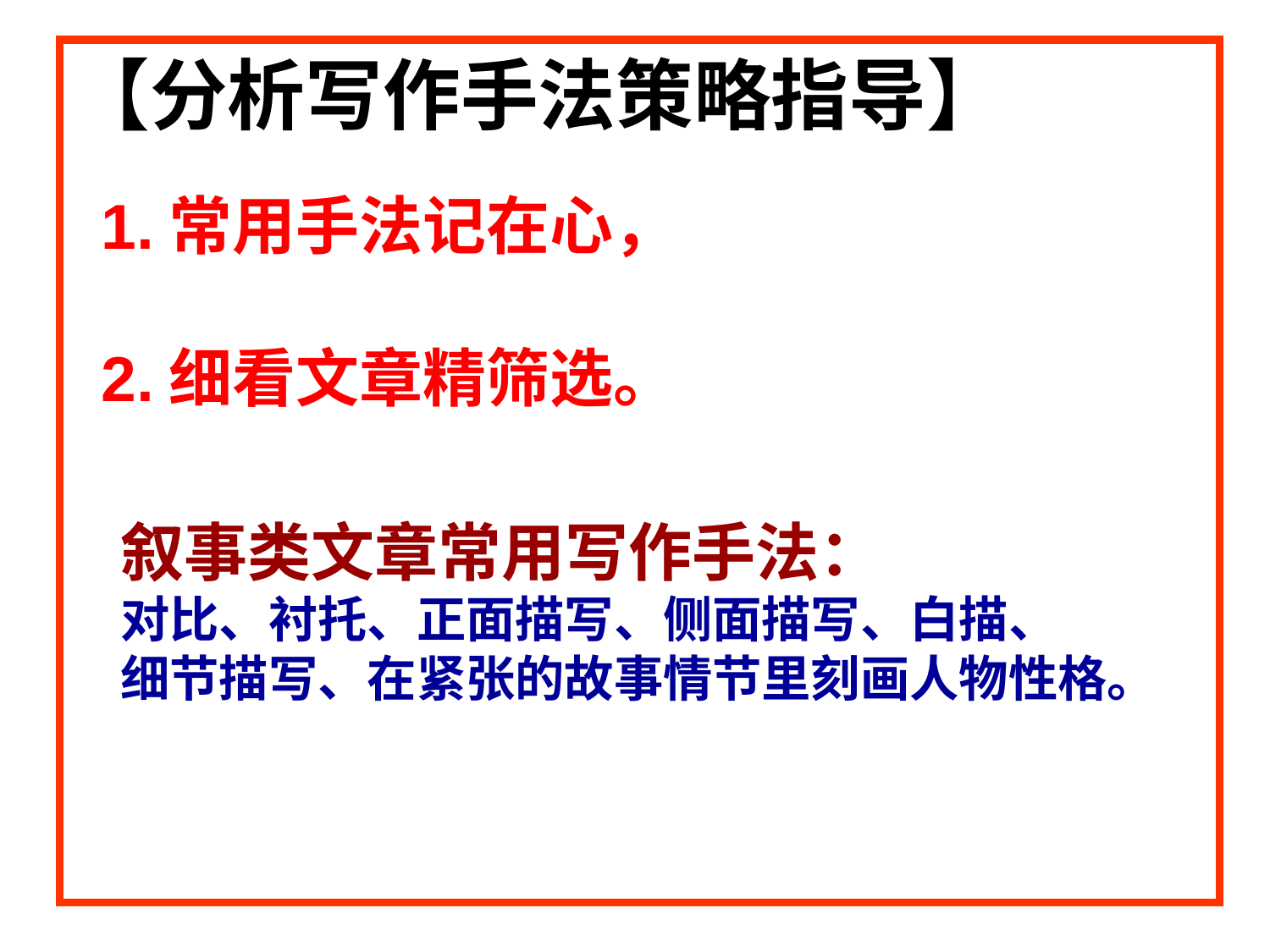

【分析写作手法策略指导】
1.常用手法记在心，

2.细看文章精筛选。
叙事类文章常用写作手法：
对比、衬托、正面描写、侧面描写、白描、
细节描写、在紧张的故事情节里刻画人物性格。